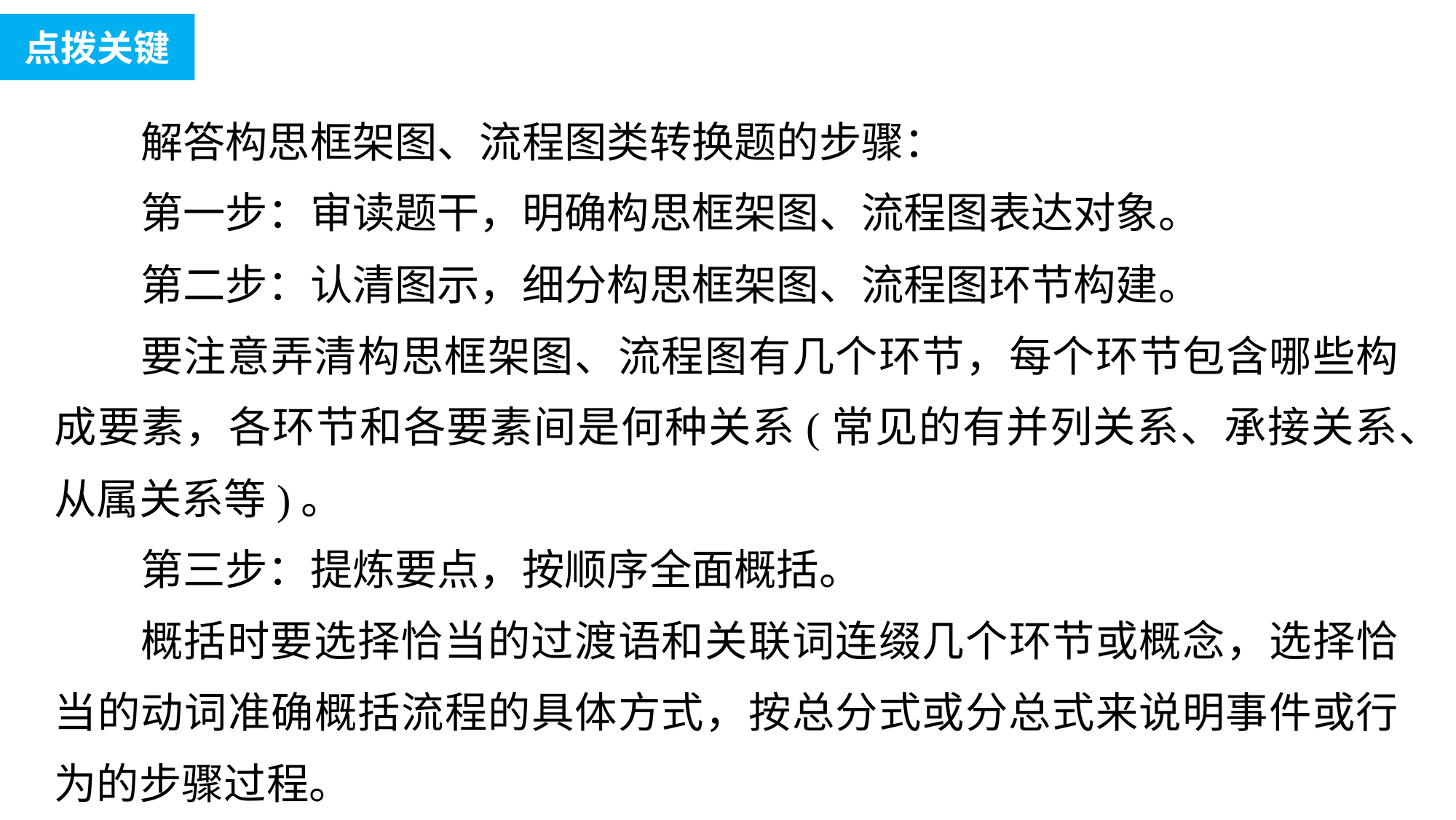

点拨关键
解答构思框架图、流程图类转换题的步骤：
第一步：审读题干，明确构思框架图、流程图表达对象。
第二步：认清图示，细分构思框架图、流程图环节构建。
要注意弄清构思框架图、流程图有几个环节，每个环节包含哪些构成要素，各环节和各要素间是何种关系(常见的有并列关系、承接关系、从属关系等)。
第三步：提炼要点，按顺序全面概括。
概括时要选择恰当的过渡语和关联词连缀几个环节或概念，选择恰当的动词准确概括流程的具体方式，按总分式或分总式来说明事件或行为的步骤过程。